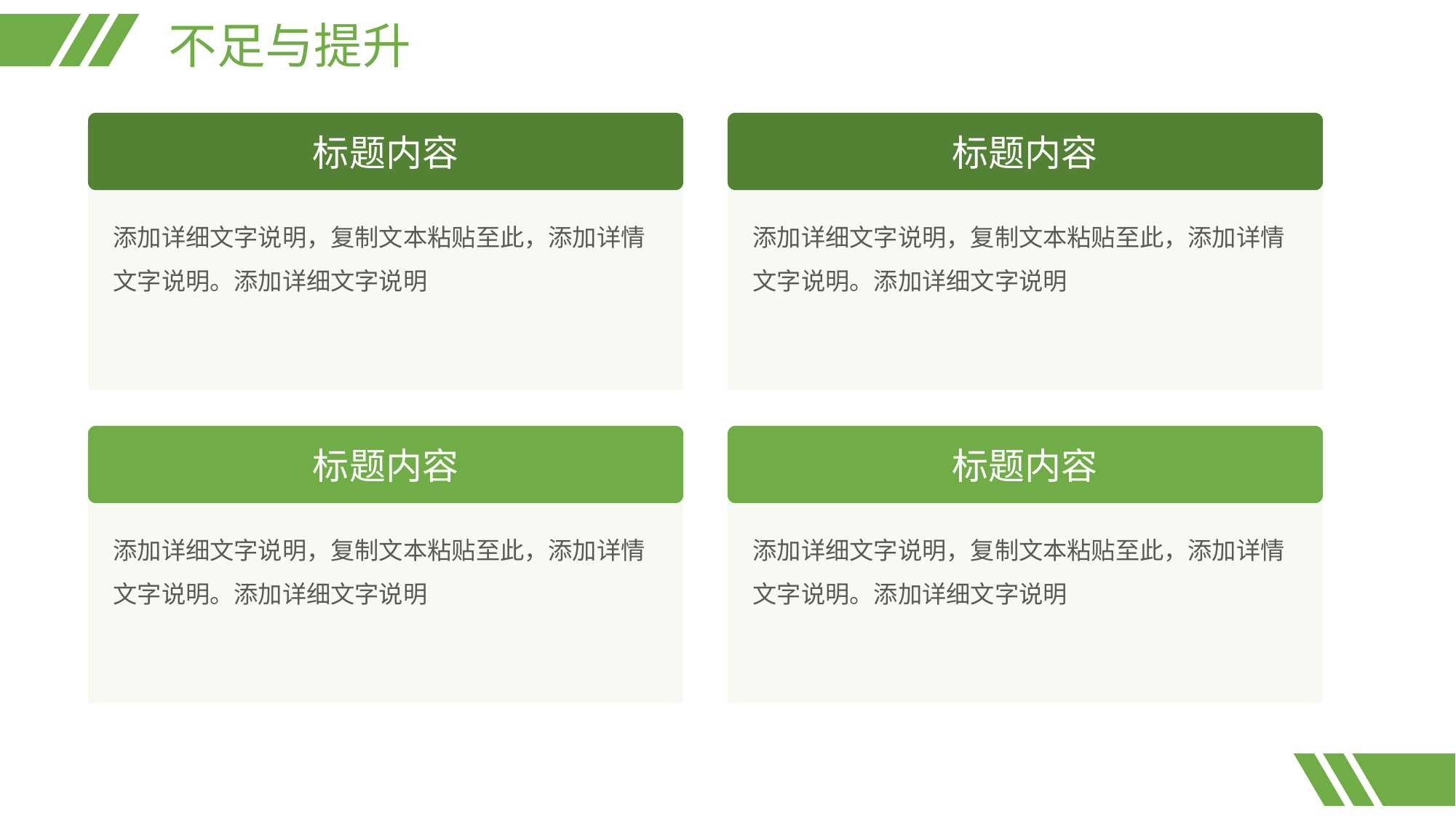

不足与提升

标题内容

添加详细文字说明，复制文本粘贴至此，添加详情文字说明。添加详细文字说明
标题内容

添加详细文字说明，复制文本粘贴至此，添加详情文字说明。添加详细文字说明
标题内容

添加详细文字说明，复制文本粘贴至此，添加详情文字说明。添加详细文字说明
标题内容

添加详细文字说明，复制文本粘贴至此，添加详情文字说明。添加详细文字说明